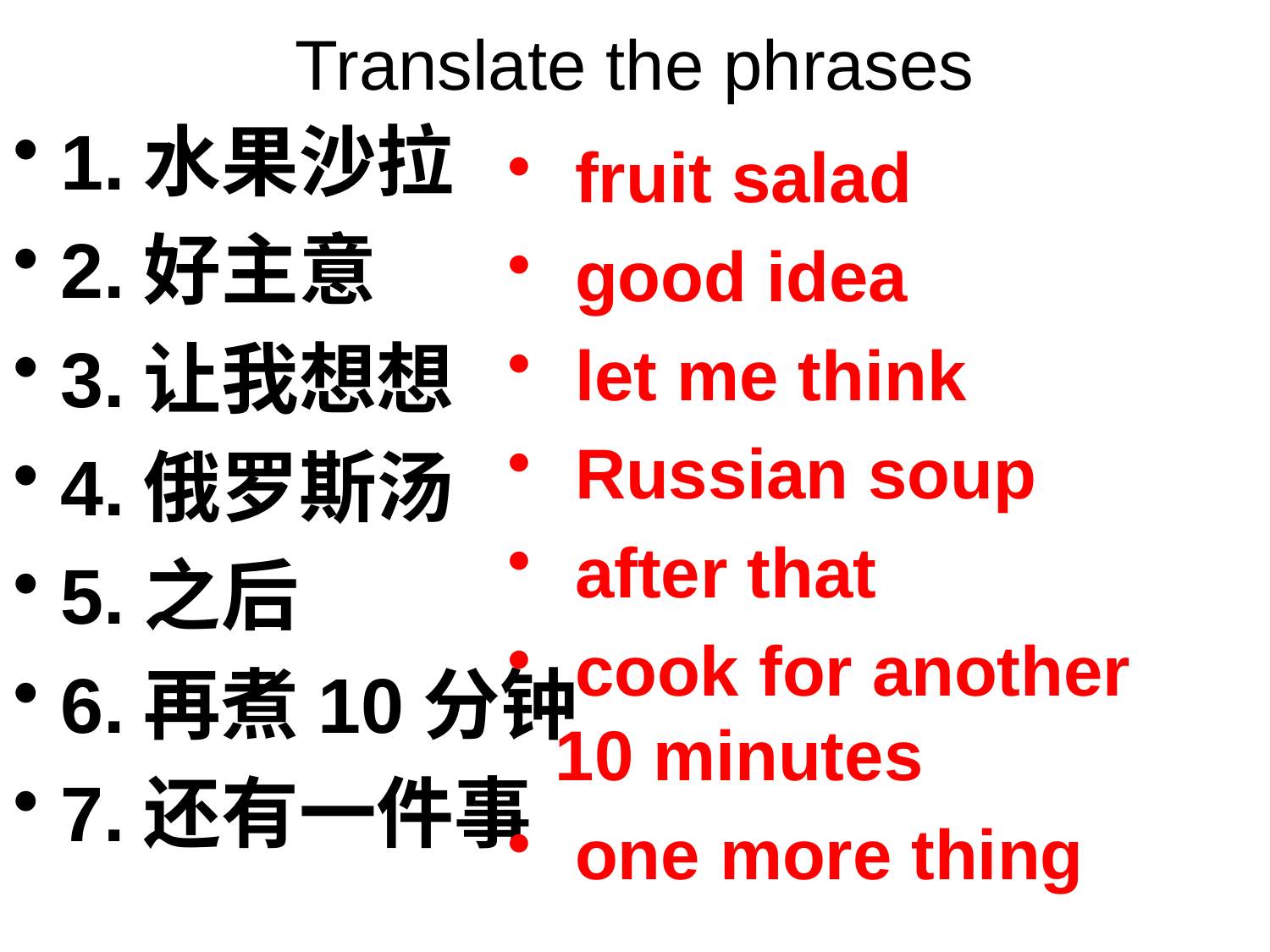

# Translate the phrases
1.水果沙拉
2.好主意
3.让我想想
4.俄罗斯汤
5.之后
6.再煮10分钟
7.还有一件事

 fruit salad
 good idea
 let me think
 Russian soup
 after that
 cook for another 10 minutes
 one more thing